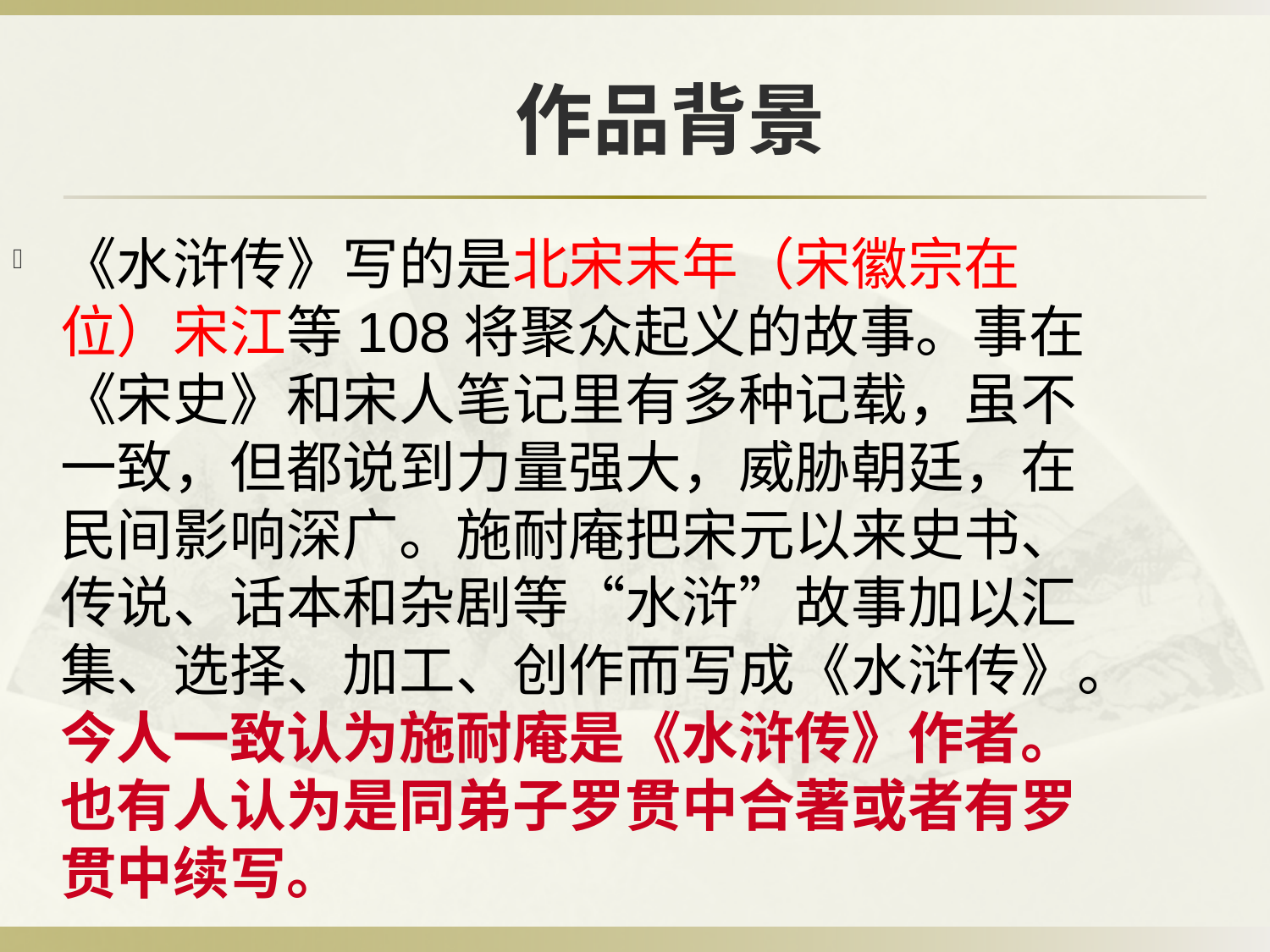

# 作品背景

《水浒传》写的是北宋末年（宋徽宗在位）宋江等108将聚众起义的故事。事在《宋史》和宋人笔记里有多种记载，虽不一致，但都说到力量强大，威胁朝廷，在民间影响深广。施耐庵把宋元以来史书、传说、话本和杂剧等“水浒”故事加以汇集、选择、加工、创作而写成《水浒传》。今人一致认为施耐庵是《水浒传》作者。也有人认为是同弟子罗贯中合著或者有罗贯中续写。